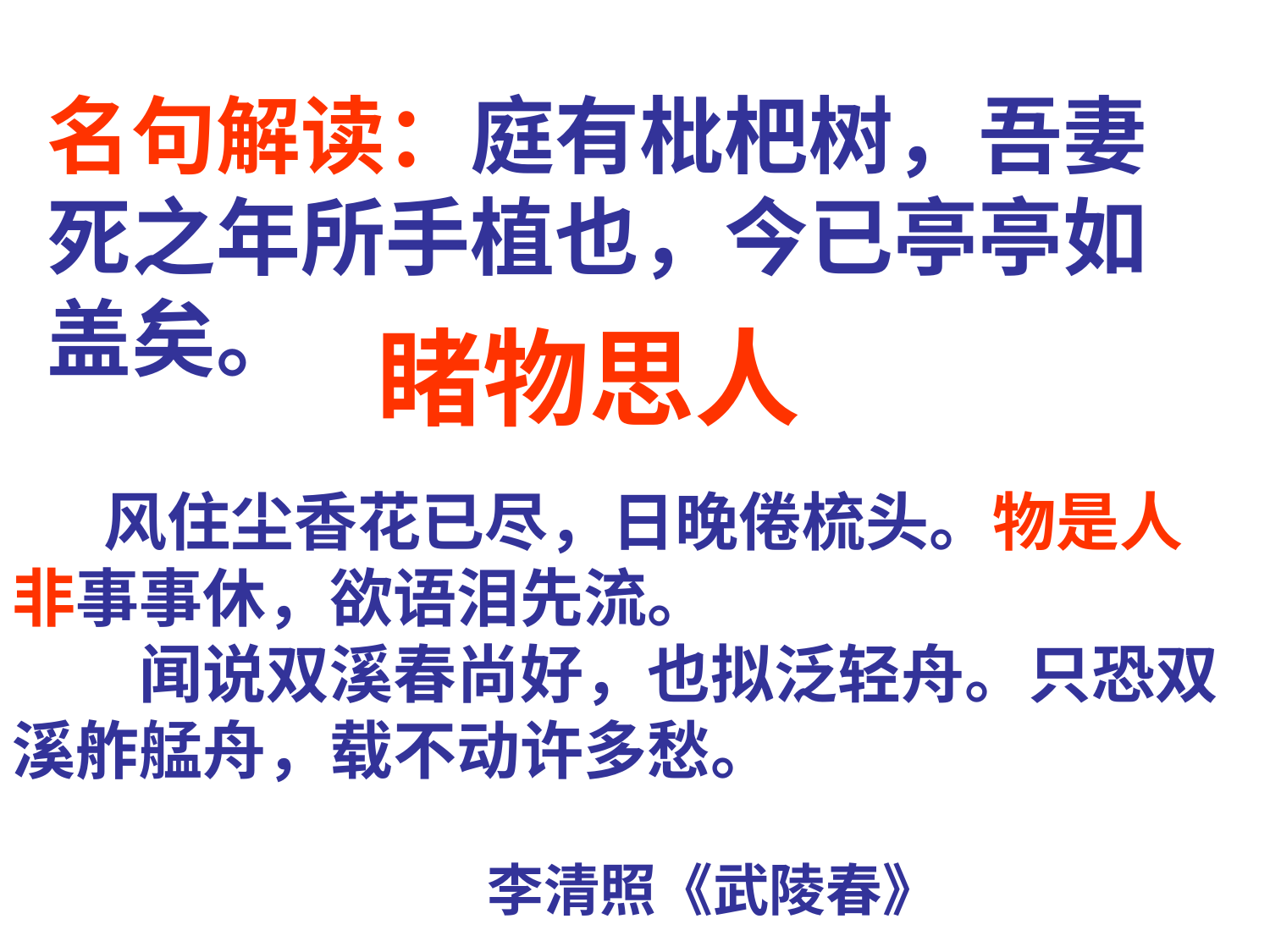

名句解读：庭有枇杷树，吾妻死之年所手植也，今已亭亭如盖矣。
睹物思人
      风住尘香花已尽，日晚倦梳头。物是人非事事休，欲语泪先流。
　　闻说双溪春尚好，也拟泛轻舟。只恐双溪舴艋舟，载不动许多愁。
　　
　　                            李清照《武陵春》